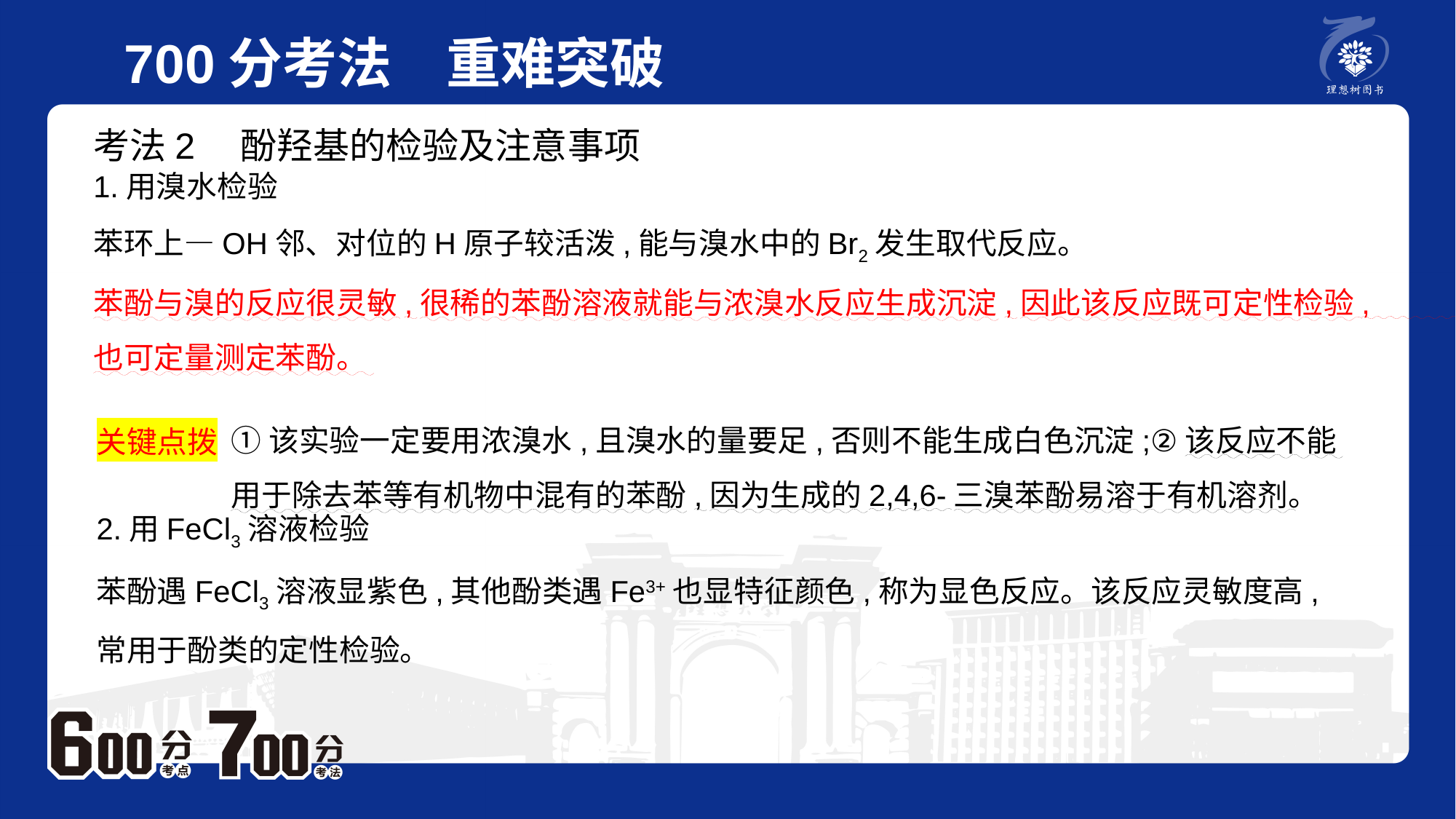

700分考法　重难突破
考法2　酚羟基的检验及注意事项
1.用溴水检验苯环上—OH邻、对位的H原子较活泼,能与溴水中的Br2发生取代反应。
苯酚与溴的反应很灵敏,很稀的苯酚溶液就能与浓溴水反应生成沉淀,因此该反应既可定性检验,也可定量测定苯酚。
①该实验一定要用浓溴水,且溴水的量要足,否则不能生成白色沉淀;②该反应不能用于除去苯等有机物中混有的苯酚,因为生成的2,4,6-三溴苯酚易溶于有机溶剂。
关键点拨
2.用FeCl3溶液检验苯酚遇FeCl3溶液显紫色,其他酚类遇Fe3+也显特征颜色,称为显色反应。该反应灵敏度高,常用于酚类的定性检验。